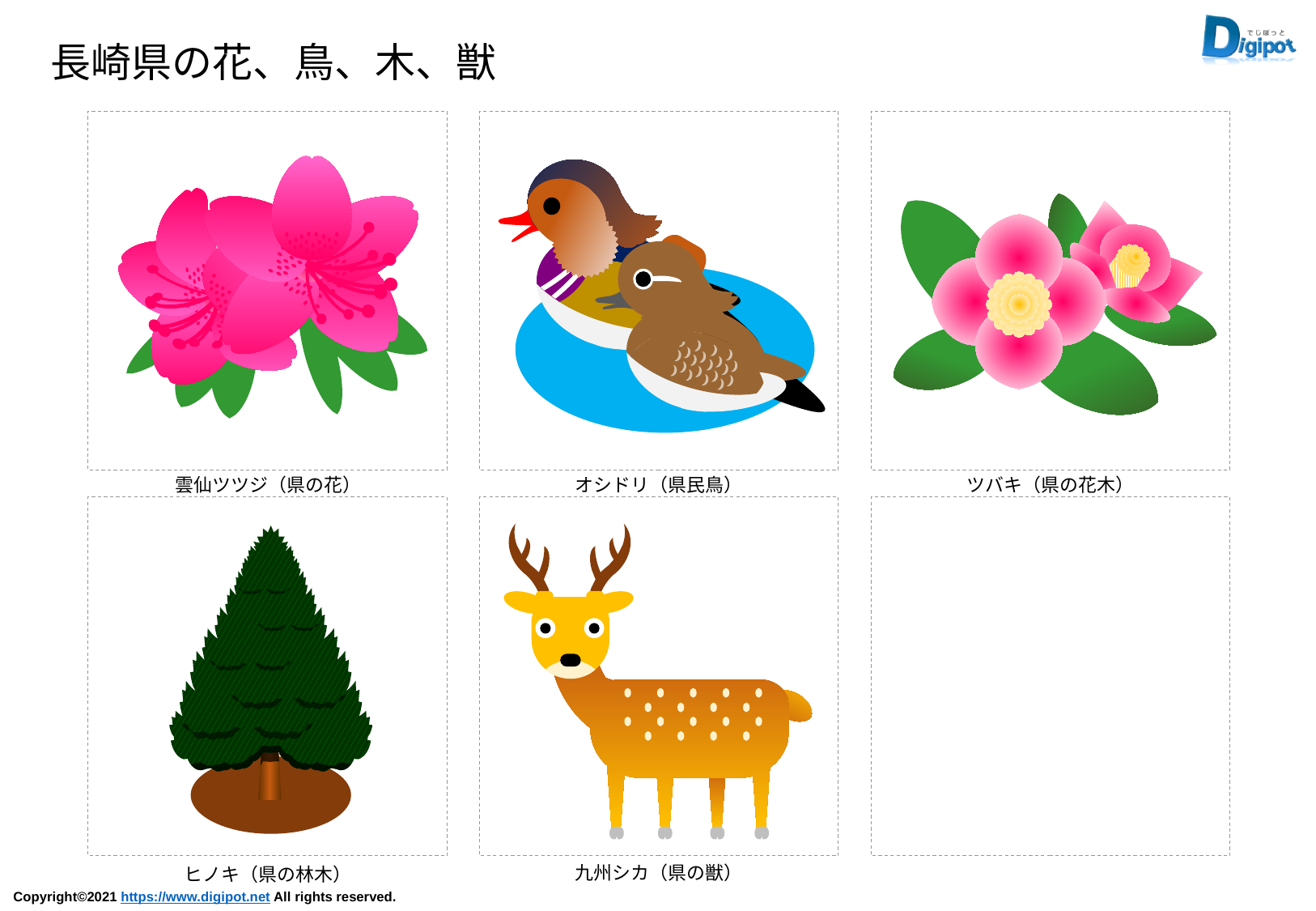

長崎県の花、鳥、木、獣

雲仙ツツジ（県の花）
オシドリ（県民鳥）
ツバキ（県の花木）

九州シカ（県の獣）
ヒノキ（県の林木）